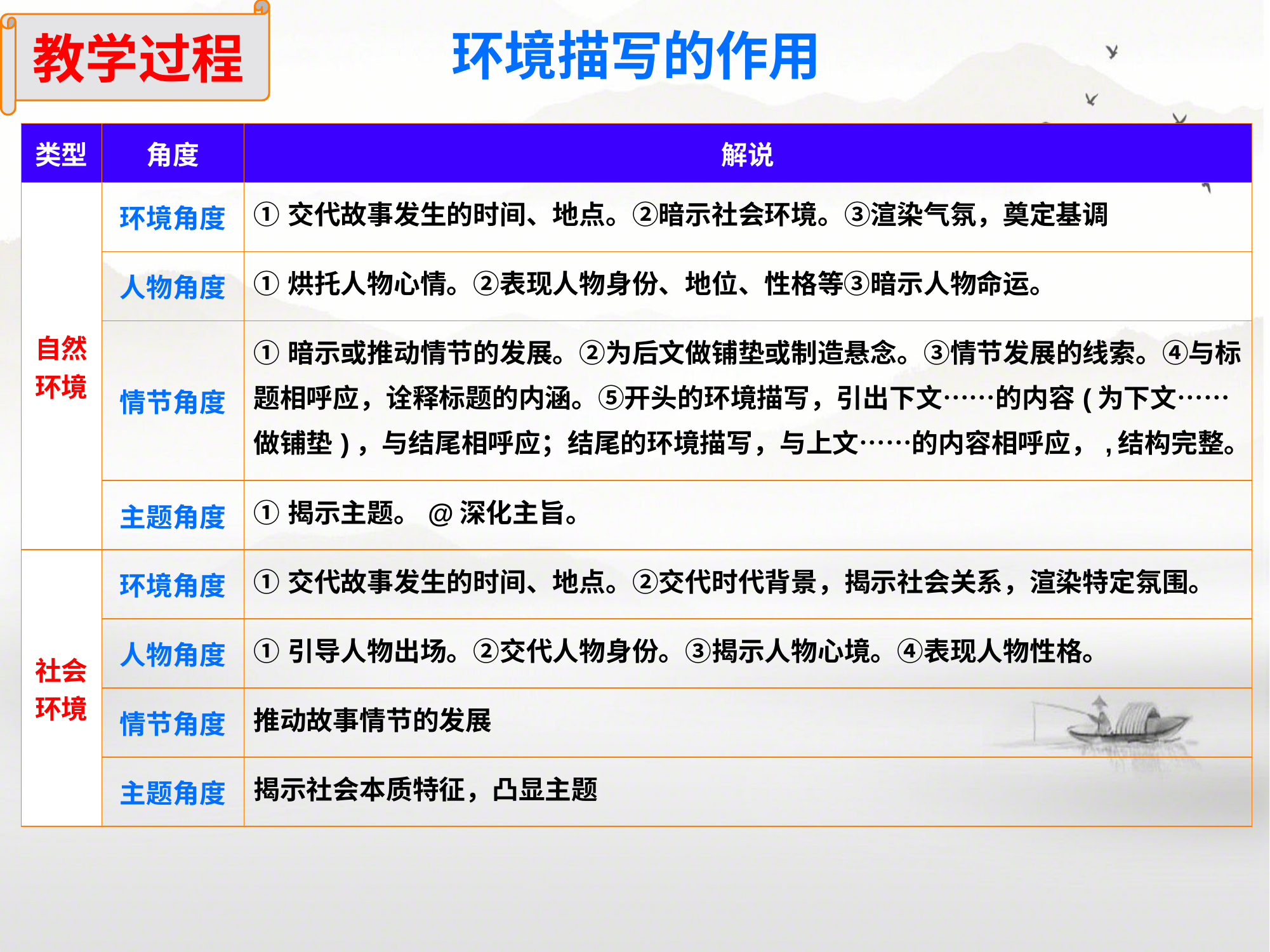

教学过程
环境描写的作用
| 类型 | 角度 | 解说 |
| --- | --- | --- |
| 自然环境 | 环境角度 | ①交代故事发生的时间、地点。②暗示社会环境。③渲染气氛，奠定基调 |
|  | 人物角度 | ①烘托人物心情。②表现人物身份、地位、性格等③暗示人物命运。 |
|  | 情节角度 | ①暗示或推动情节的发展。②为后文做铺垫或制造悬念。③情节发展的线索。④与标题相呼应，诠释标题的内涵。⑤开头的环境描写，引出下文……的内容(为下文……做铺垫)，与结尾相呼应；结尾的环境描写，与上文……的内容相呼应，,结构完整。 |
|  | 主题角度 | ①揭示主题。@深化主旨。 |
| 社会环境 | 环境角度 | ①交代故事发生的时间、地点。②交代时代背景，揭示社会关系，渲染特定氛围。 |
|  | 人物角度 | ①引导人物出场。②交代人物身份。③揭示人物心境。④表现人物性格。 |
|  | 情节角度 | 推动故事情节的发展 |
|  | 主题角度 | 揭示社会本质特征，凸显主题 |